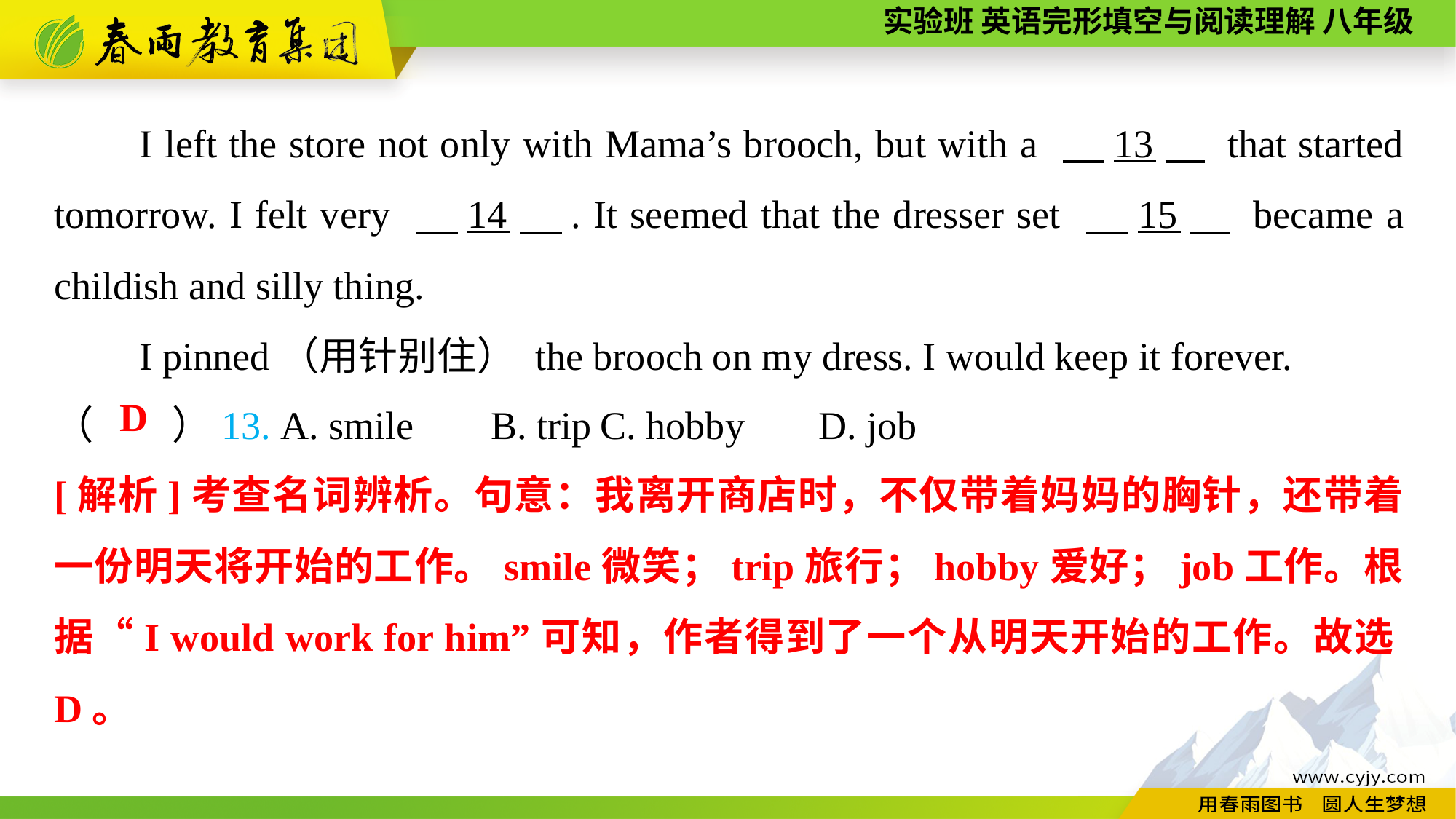

I left the store not only with Mama’s brooch, but with a 　13　 that started tomorrow. I felt very 　14　. It seemed that the dresser set 　15　 became a childish and silly thing.
I pinned（用针别住） the brooch on my dress. I would keep it forever.
（　　）13. A. smile	B. trip	C. hobby	D. job
D
[解析]考查名词辨析。句意：我离开商店时，不仅带着妈妈的胸针，还带着一份明天将开始的工作。smile微笑；trip旅行；hobby爱好；job工作。根据“I would work for him”可知，作者得到了一个从明天开始的工作。故选D。